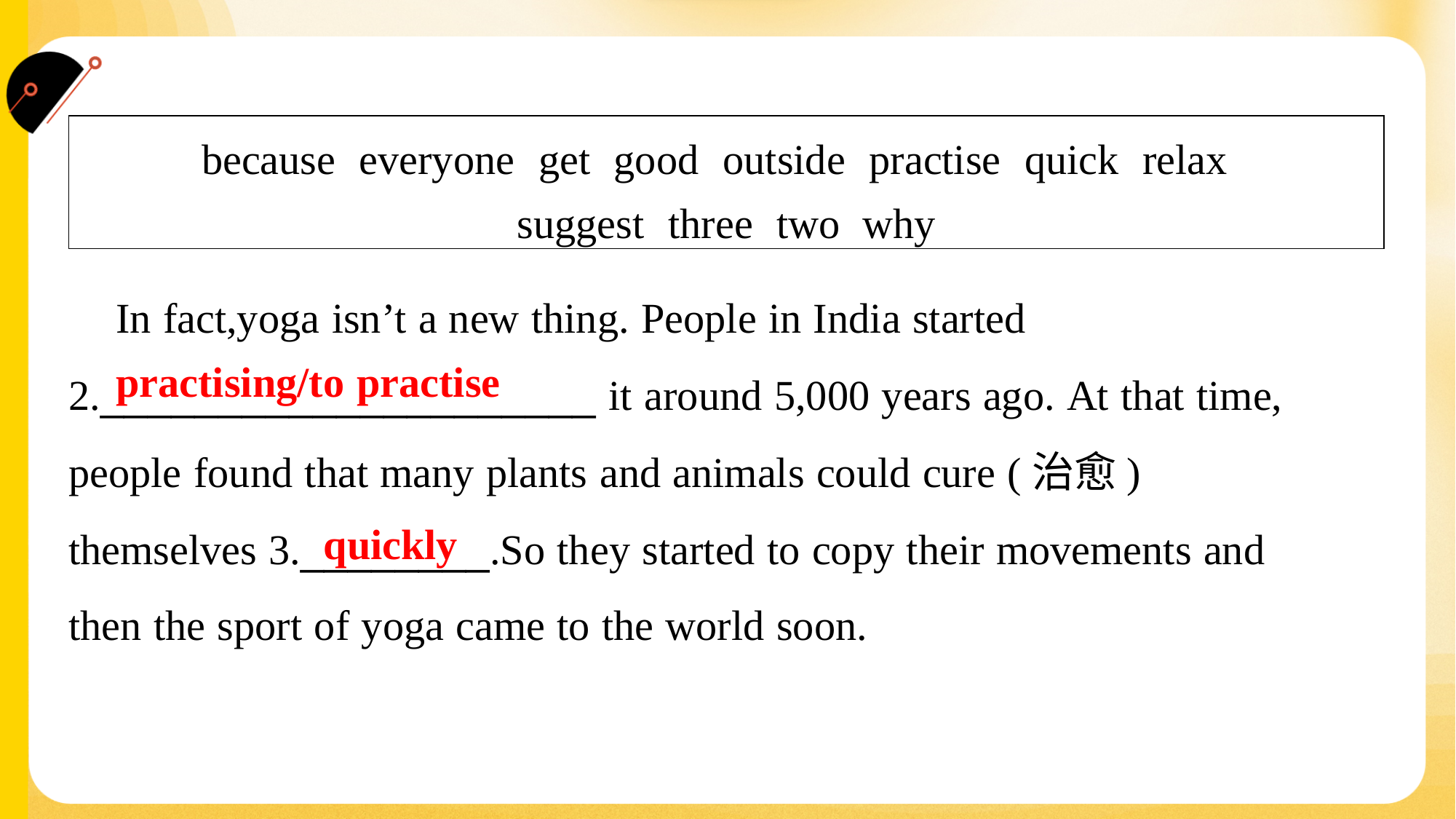

| because everyone get good outside practise quick relax suggest three two why |
| --- |
    In fact,yoga isn’t a new thing. People in India started
2._____________________ it around 5,000 years ago. At that time,
people found that many plants and animals could cure (治愈)
themselves 3.________.So they started to copy their movements and
then the sport of yoga came to the world soon.#1.2
practising/to practise
quickly